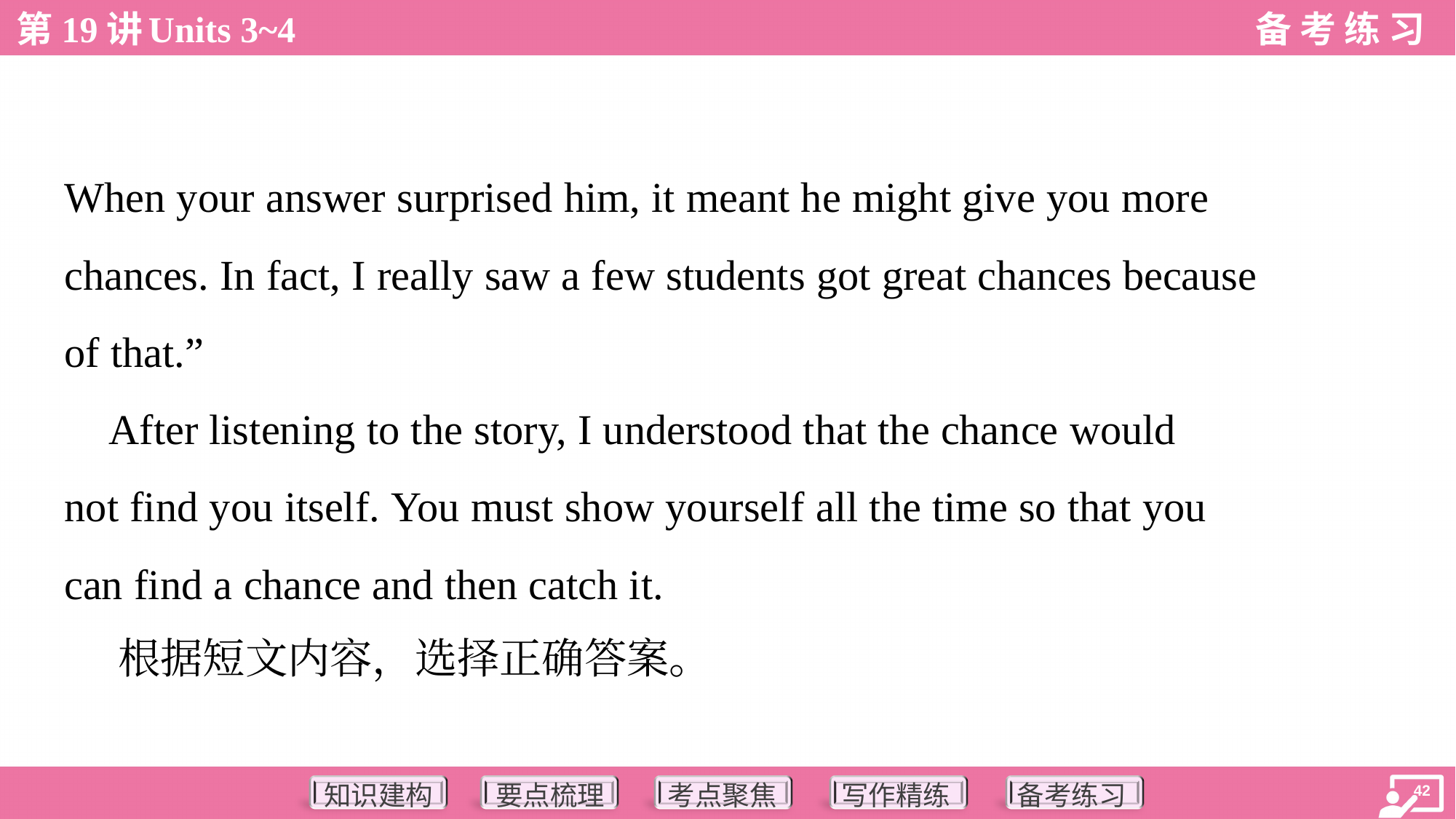

When your answer surprised him, it meant he might give you more
chances. In fact, I really saw a few students got great chances because
of that.”
    After listening to the story, I understood that the chance would
not find you itself. You must show yourself all the time so that you
can find a chance and then catch it.
    根据短文内容，选择正确答案。